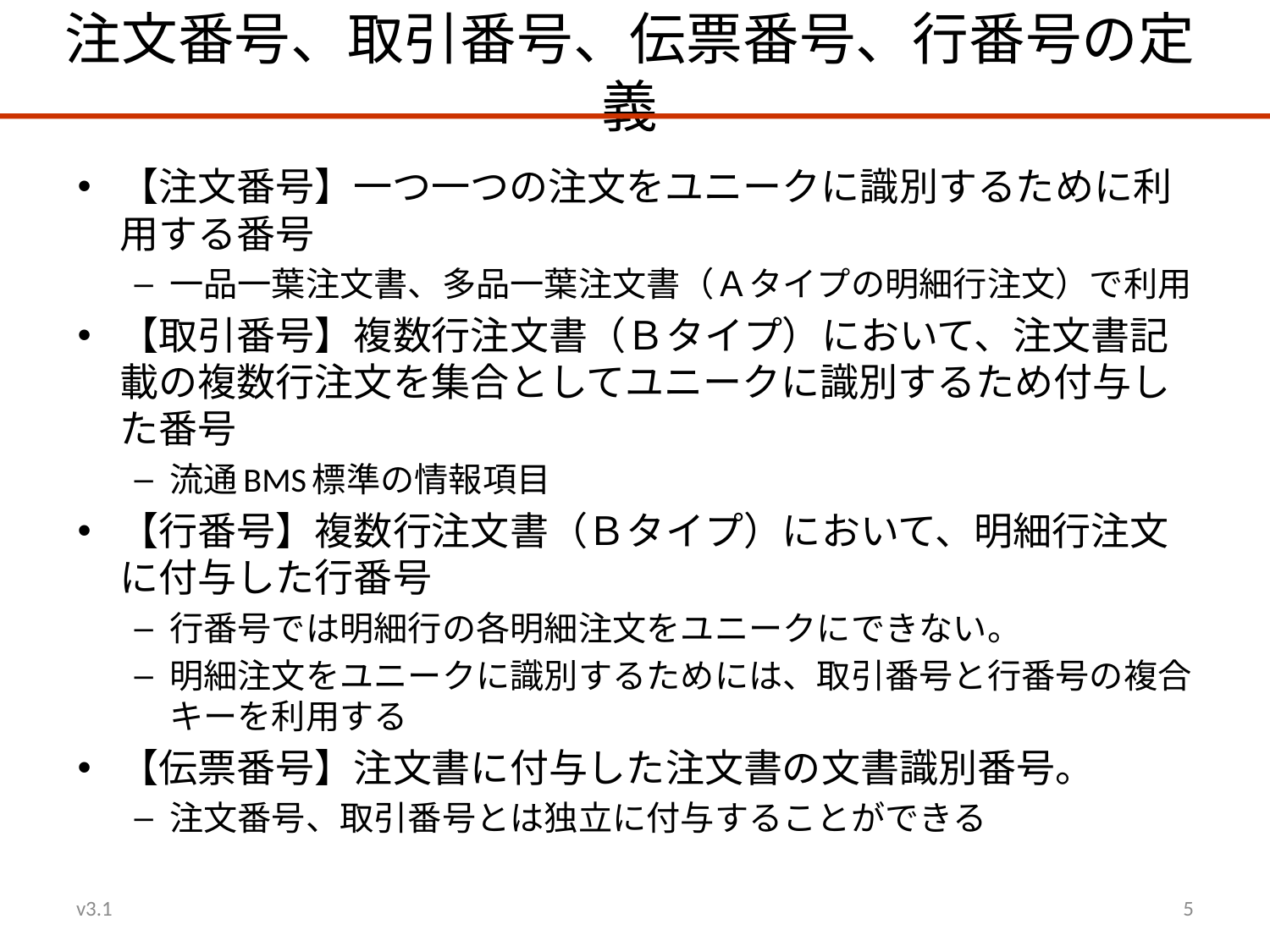

# 注文番号、取引番号、伝票番号、行番号の定義

【注文番号】一つ一つの注文をユニークに識別するために利用する番号
一品一葉注文書、多品一葉注文書（Ａタイプの明細行注文）で利用
【取引番号】複数行注文書（Ｂタイプ）において、注文書記載の複数行注文を集合としてユニークに識別するため付与した番号
流通BMS標準の情報項目
【行番号】複数行注文書（Ｂタイプ）において、明細行注文に付与した行番号
行番号では明細行の各明細注文をユニークにできない。
明細注文をユニークに識別するためには、取引番号と行番号の複合キーを利用する
【伝票番号】注文書に付与した注文書の文書識別番号。
注文番号、取引番号とは独立に付与することができる
v3.1
5